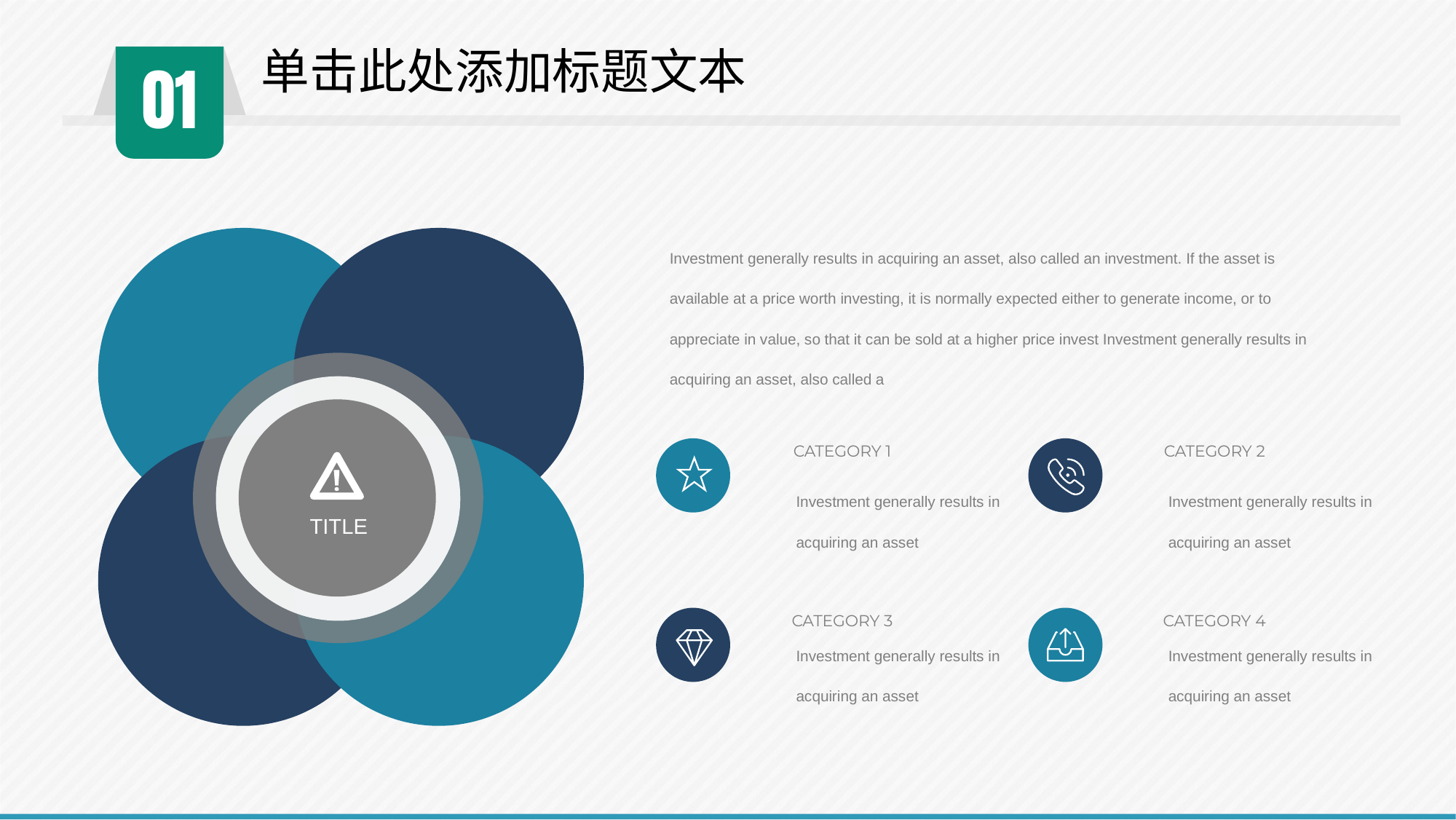

单击此处添加标题文本

01

Investment generally results in acquiring an asset, also called an investment. If the asset is available at a price worth investing, it is normally expected either to generate income, or to appreciate in value, so that it can be sold at a higher price invest Investment generally results in acquiring an asset, also called a
CATEGORY 1
CATEGORY 2

Investment generally results in acquiring an asset
Investment generally results in acquiring an asset

CATEGORY 3
CATEGORY 4

Investment generally results in acquiring an asset
Investment generally results in acquiring an asset

TITLE